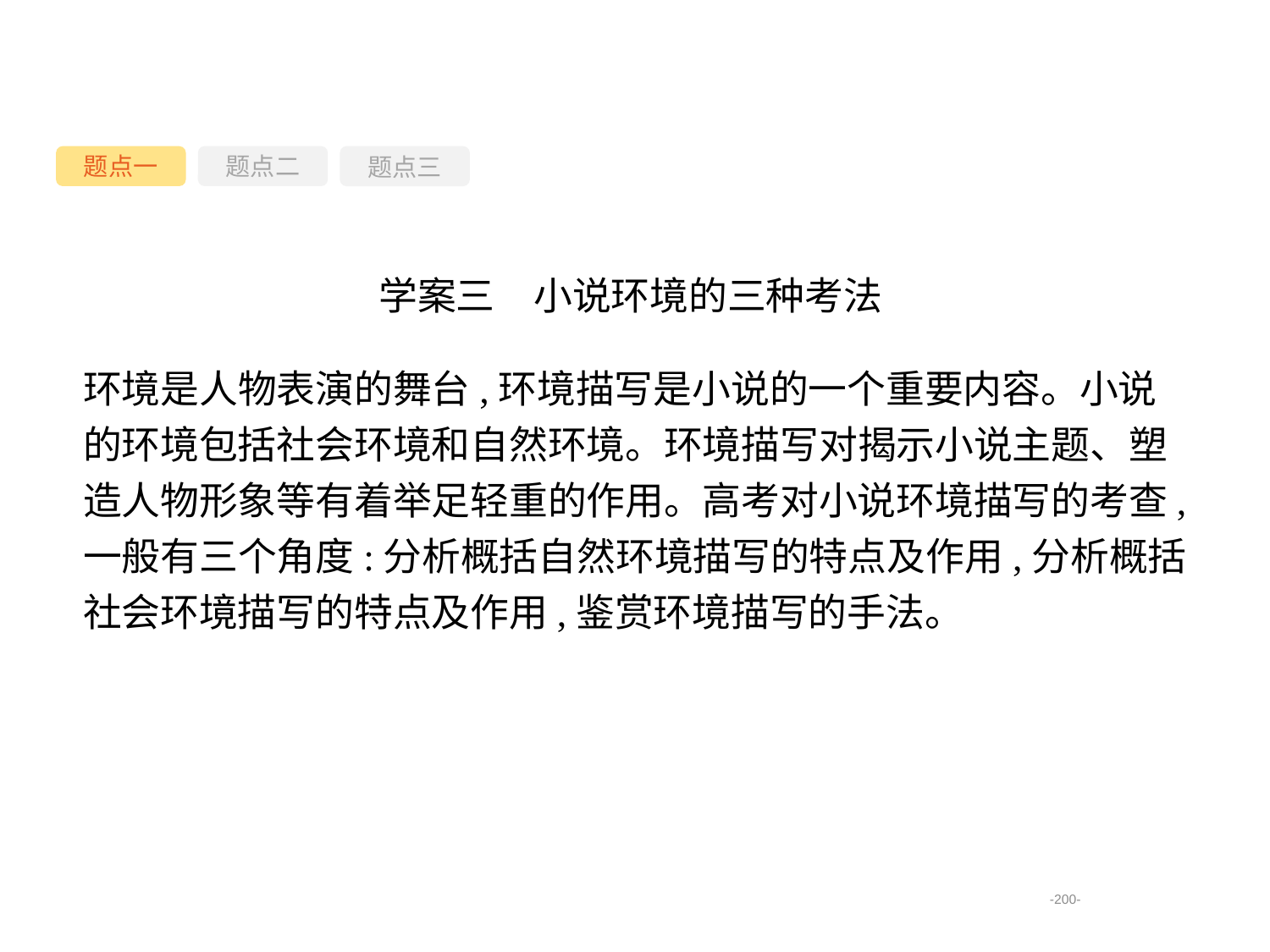

题点一
题点三
题点二
学案三　小说环境的三种考法
环境是人物表演的舞台,环境描写是小说的一个重要内容。小说的环境包括社会环境和自然环境。环境描写对揭示小说主题、塑造人物形象等有着举足轻重的作用。高考对小说环境描写的考查,一般有三个角度:分析概括自然环境描写的特点及作用,分析概括社会环境描写的特点及作用,鉴赏环境描写的手法。
-200-